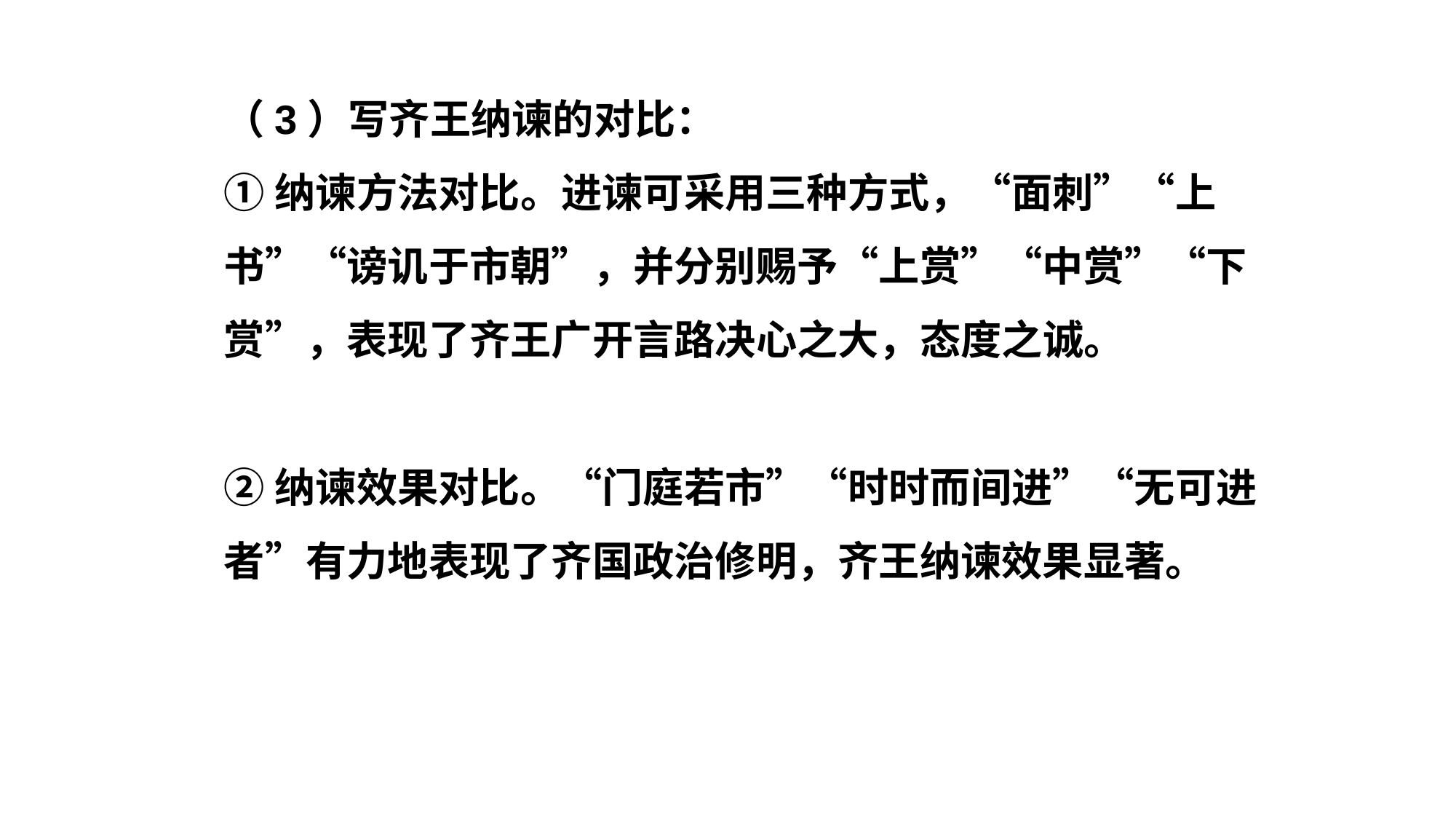

（3）写齐王纳谏的对比：
①纳谏方法对比。进谏可采用三种方式，“面刺”“上书”“谤讥于市朝”，并分别赐予“上赏”“中赏”“下赏”，表现了齐王广开言路决心之大，态度之诚。

②纳谏效果对比。“门庭若市”“时时而间进”“无可进者”有力地表现了齐国政治修明，齐王纳谏效果显著。